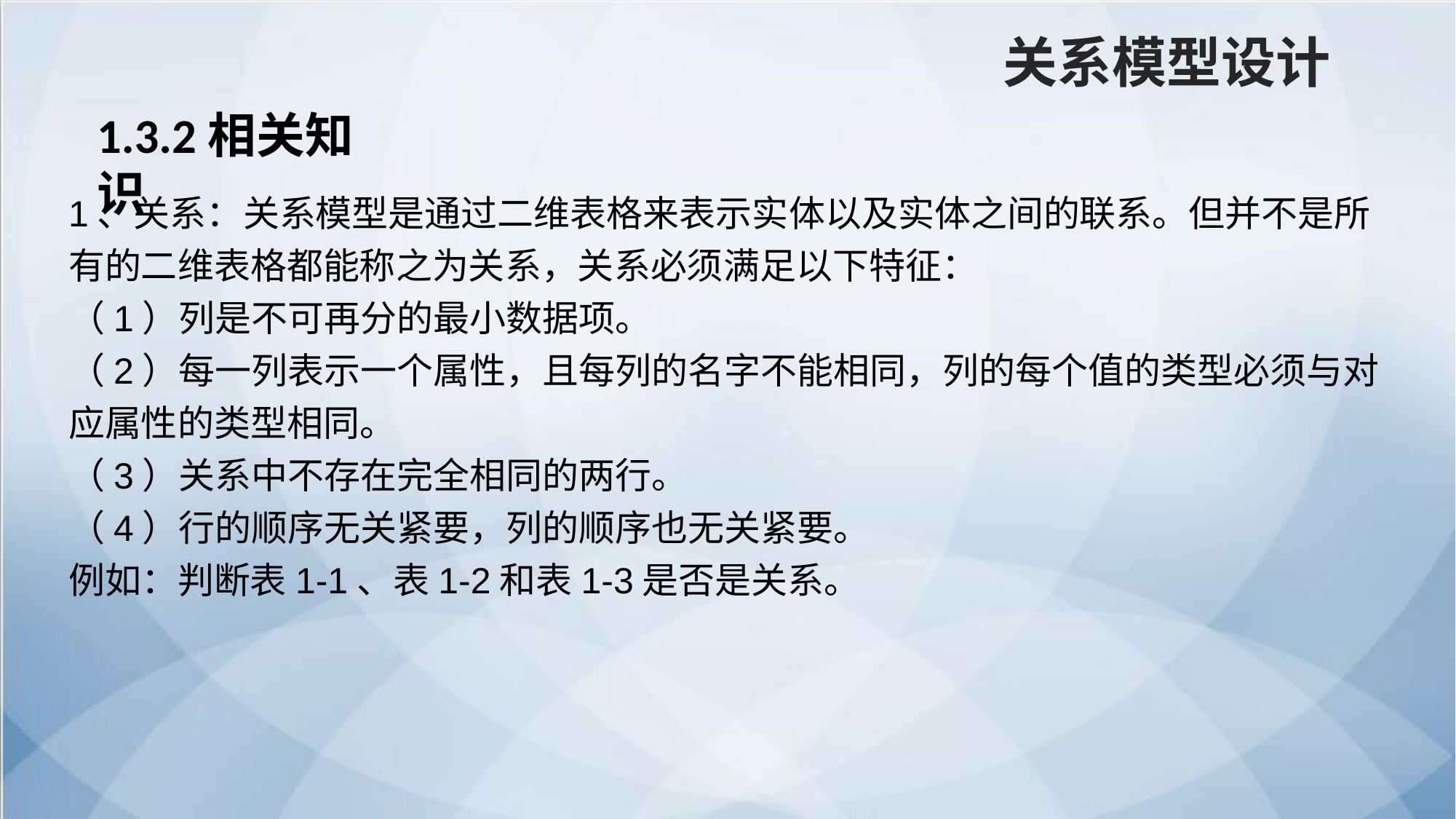

关系模型设计
1.3.2相关知识
1、关系：关系模型是通过二维表格来表示实体以及实体之间的联系。但并不是所有的二维表格都能称之为关系，关系必须满足以下特征：
（1）列是不可再分的最小数据项。
（2）每一列表示一个属性，且每列的名字不能相同，列的每个值的类型必须与对应属性的类型相同。
（3）关系中不存在完全相同的两行。
（4）行的顺序无关紧要，列的顺序也无关紧要。
例如：判断表1-1、表1-2和表1-3是否是关系。